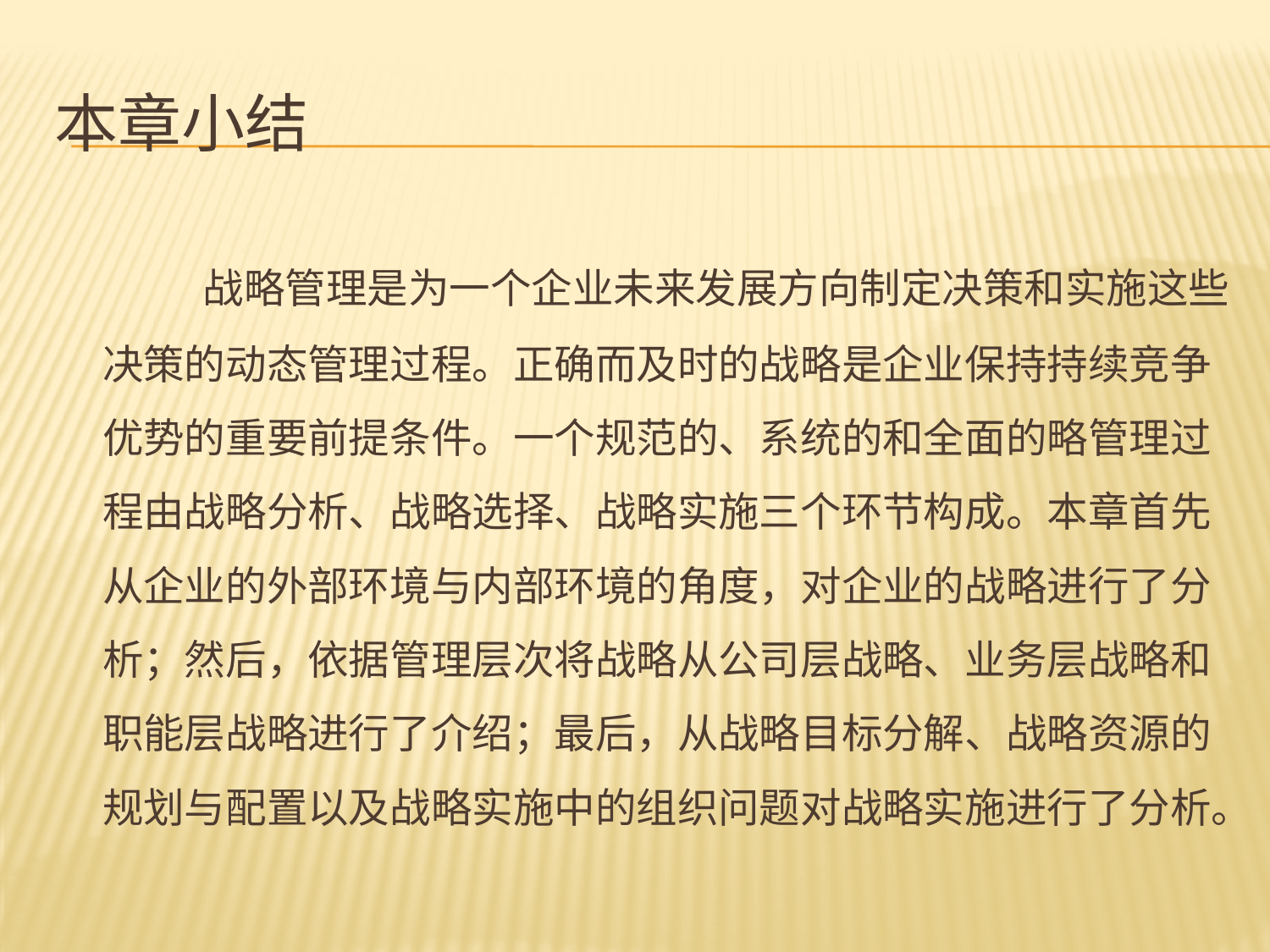

# 本章小结
            战略管理是为一个企业未来发展方向制定决策和实施这些决策的动态管理过程。正确而及时的战略是企业保持持续竞争优势的重要前提条件。一个规范的、系统的和全面的略管理过程由战略分析、战略选择、战略实施三个环节构成。本章首先从企业的外部环境与内部环境的角度，对企业的战略进行了分析；然后，依据管理层次将战略从公司层战略、业务层战略和职能层战略进行了介绍；最后，从战略目标分解、战略资源的规划与配置以及战略实施中的组织问题对战略实施进行了分析。